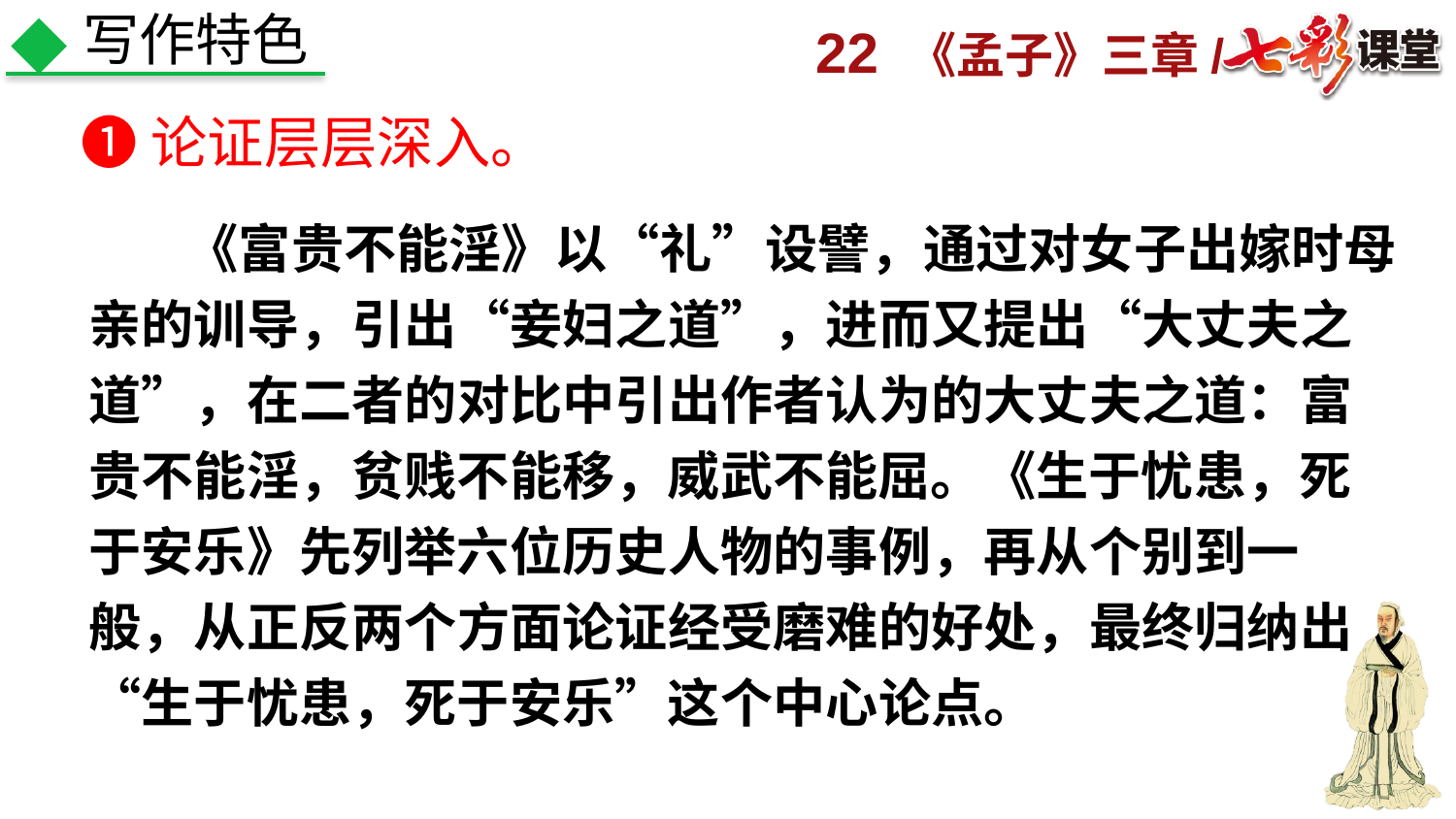

写作特色

❶论证层层深入。
 《富贵不能淫》以“礼”设譬，通过对女子出嫁时母亲的训导，引出“妾妇之道”，进而又提出“大丈夫之道”，在二者的对比中引出作者认为的大丈夫之道：富贵不能淫，贫贱不能移，威武不能屈。《生于忧患，死于安乐》先列举六位历史人物的事例，再从个别到一般，从正反两个方面论证经受磨难的好处，最终归纳出“生于忧患，死于安乐”这个中心论点。